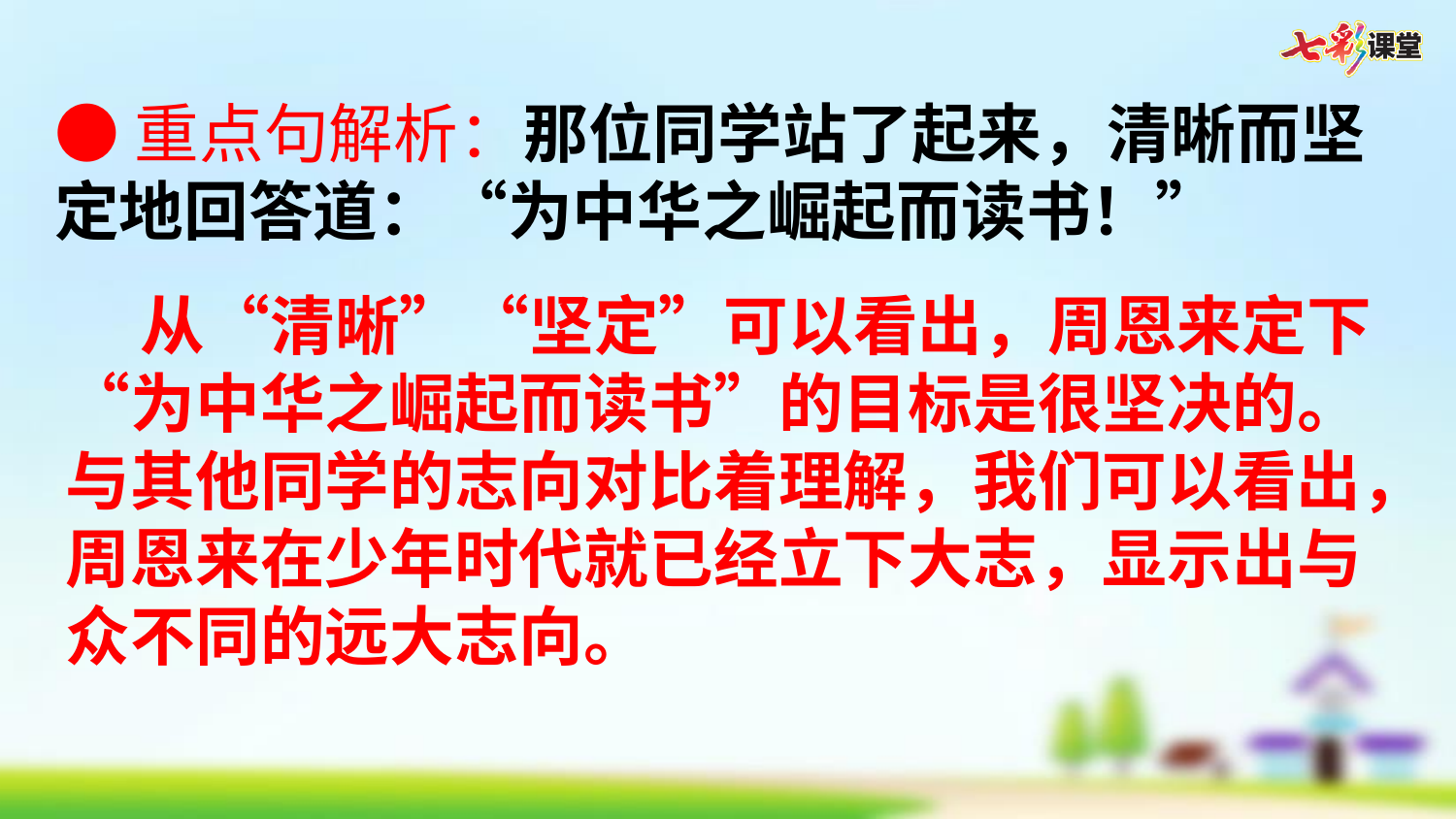

●重点句解析：那位同学站了起来，清晰而坚定地回答道：“为中华之崛起而读书！”
    从“清晰”“坚定”可以看出，周恩来定下“为中华之崛起而读书”的目标是很坚决的。与其他同学的志向对比着理解，我们可以看出，周恩来在少年时代就已经立下大志，显示出与众不同的远大志向。